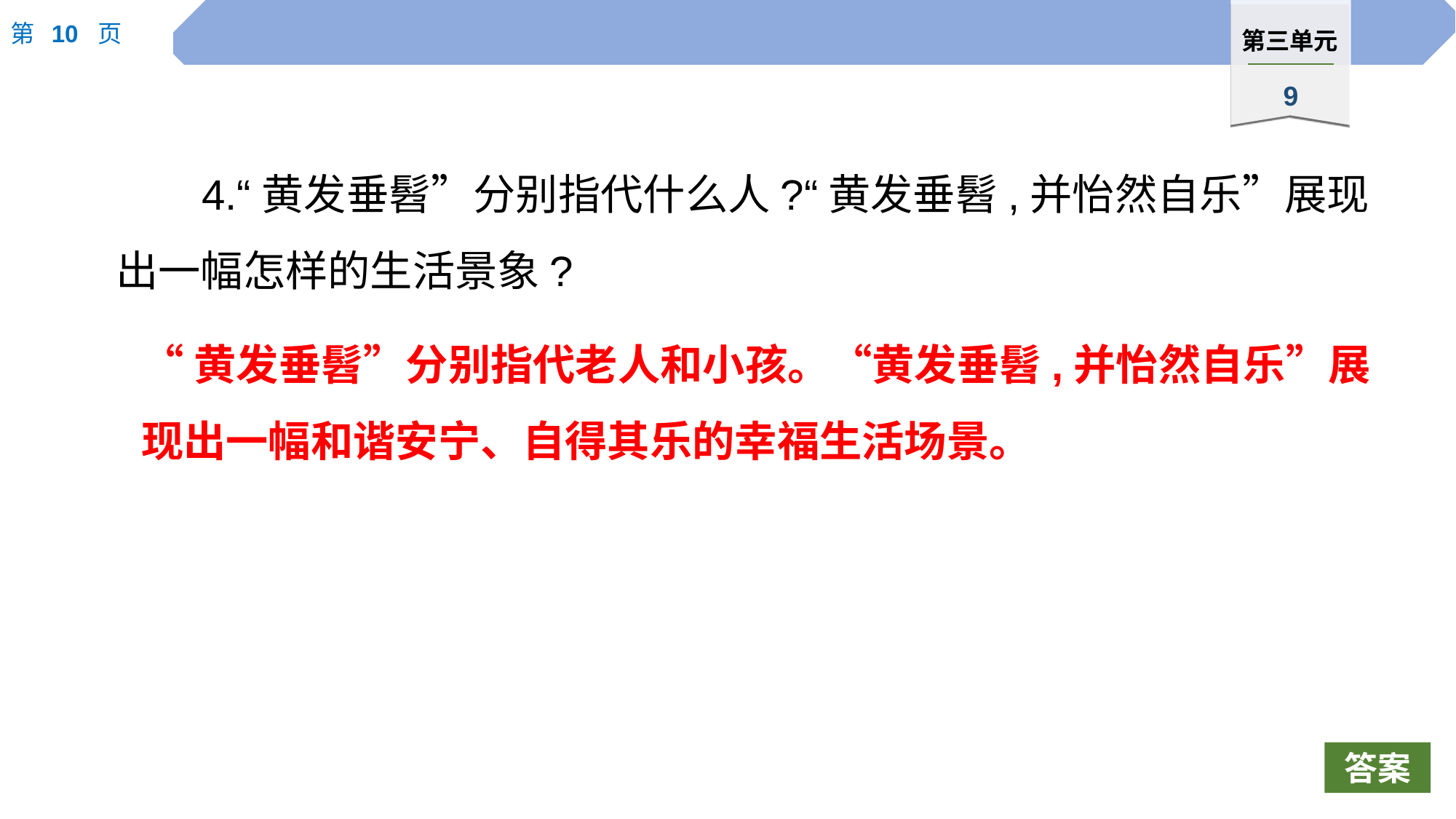

4.“黄发垂髫”分别指代什么人?“黄发垂髫,并怡然自乐”展现出一幅怎样的生活景象?
“黄发垂髫”分别指代老人和小孩。“黄发垂髫,并怡然自乐”展现出一幅和谐安宁、自得其乐的幸福生活场景。
答案